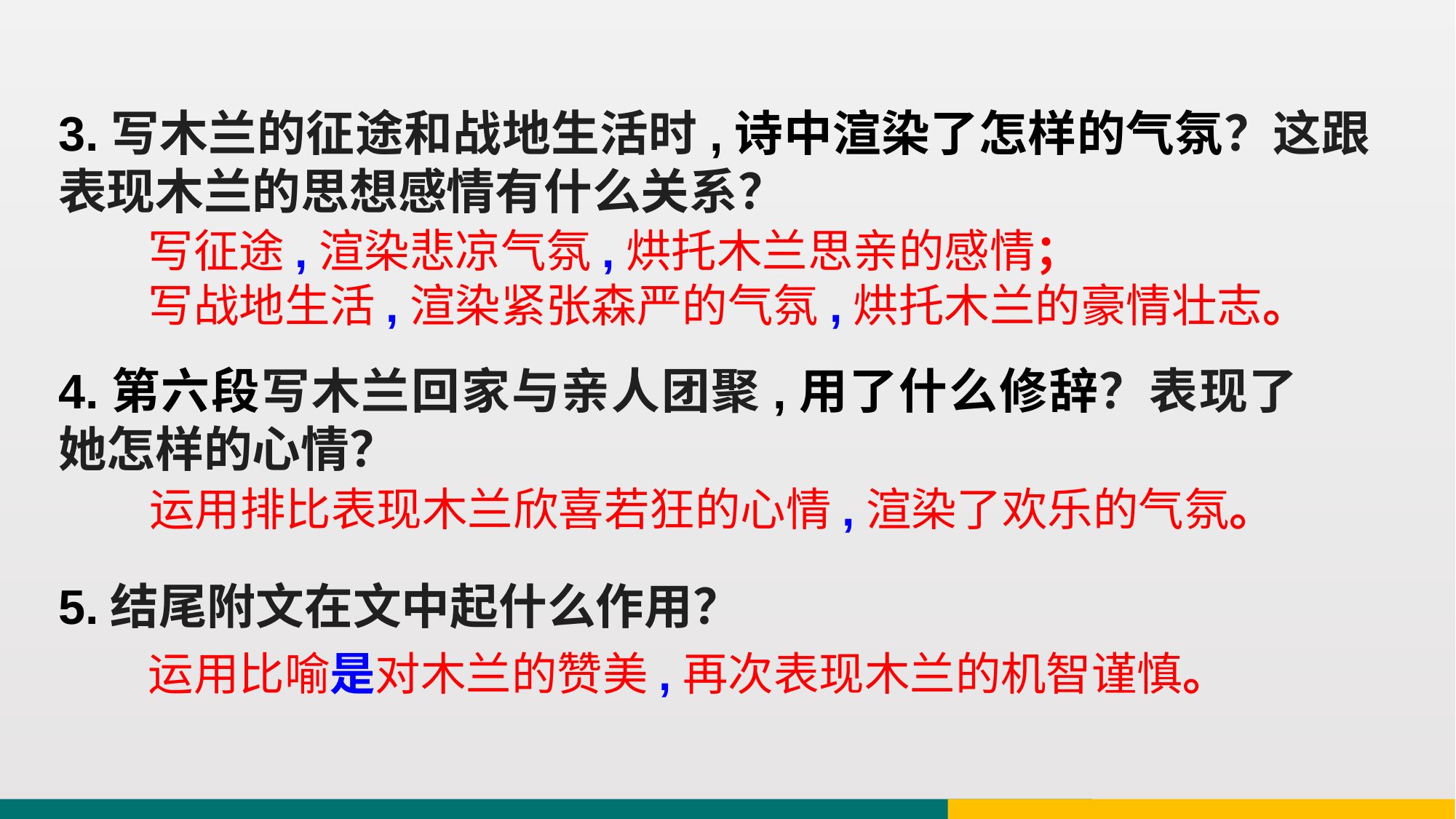

3.写木兰的征途和战地生活时,诗中渲染了怎样的气氛？这跟表现木兰的思想感情有什么关系？
写征途,渲染悲凉气氛,烘托木兰思亲的感情；
写战地生活,渲染紧张森严的气氛,烘托木兰的豪情壮志。
4.第六段写木兰回家与亲人团聚,用了什么修辞？表现了她怎样的心情？
运用排比表现木兰欣喜若狂的心情,渲染了欢乐的气氛。
5.结尾附文在文中起什么作用？
运用比喻是对木兰的赞美,再次表现木兰的机智谨慎。